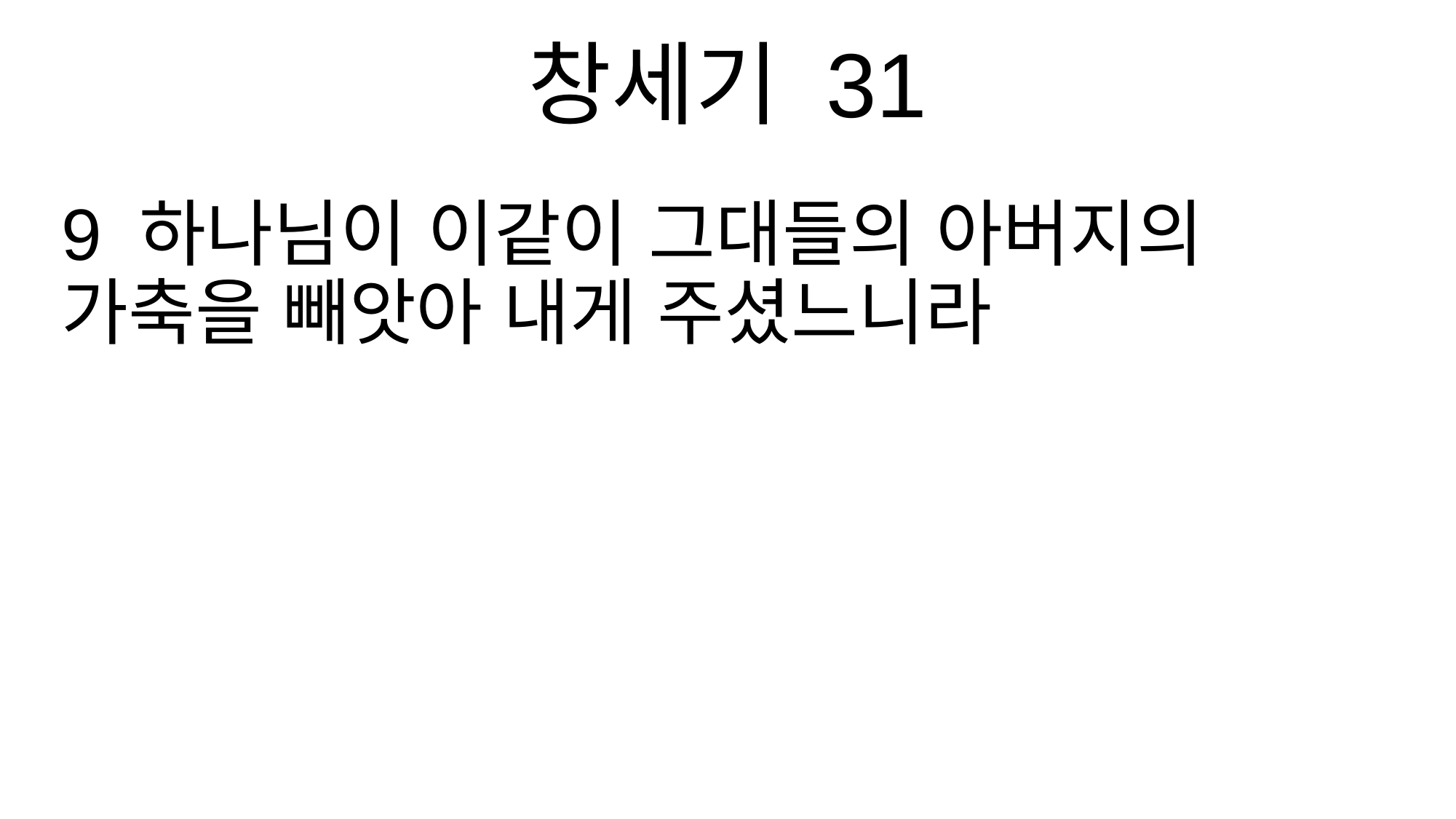

창세기 31
9 하나님이 이같이 그대들의 아버지의 가축을 빼앗아 내게 주셨느니라